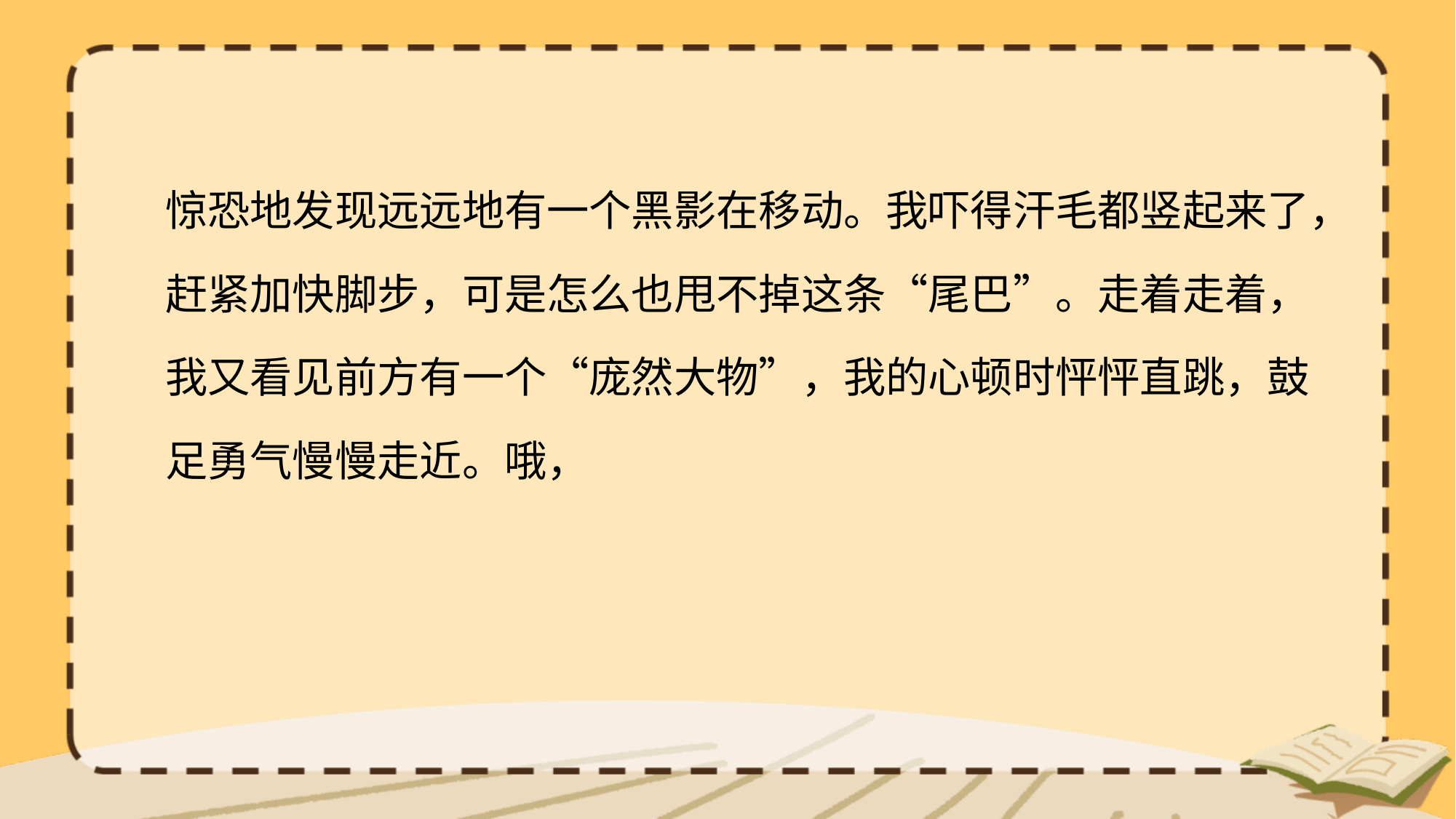

惊恐地发现远远地有一个黑影在移动。我吓得汗毛都竖起来了，赶紧加快脚步，可是怎么也甩不掉这条“尾巴”。走着走着，我又看见前方有一个“庞然大物”，我的心顿时怦怦直跳，鼓足勇气慢慢走近。哦，